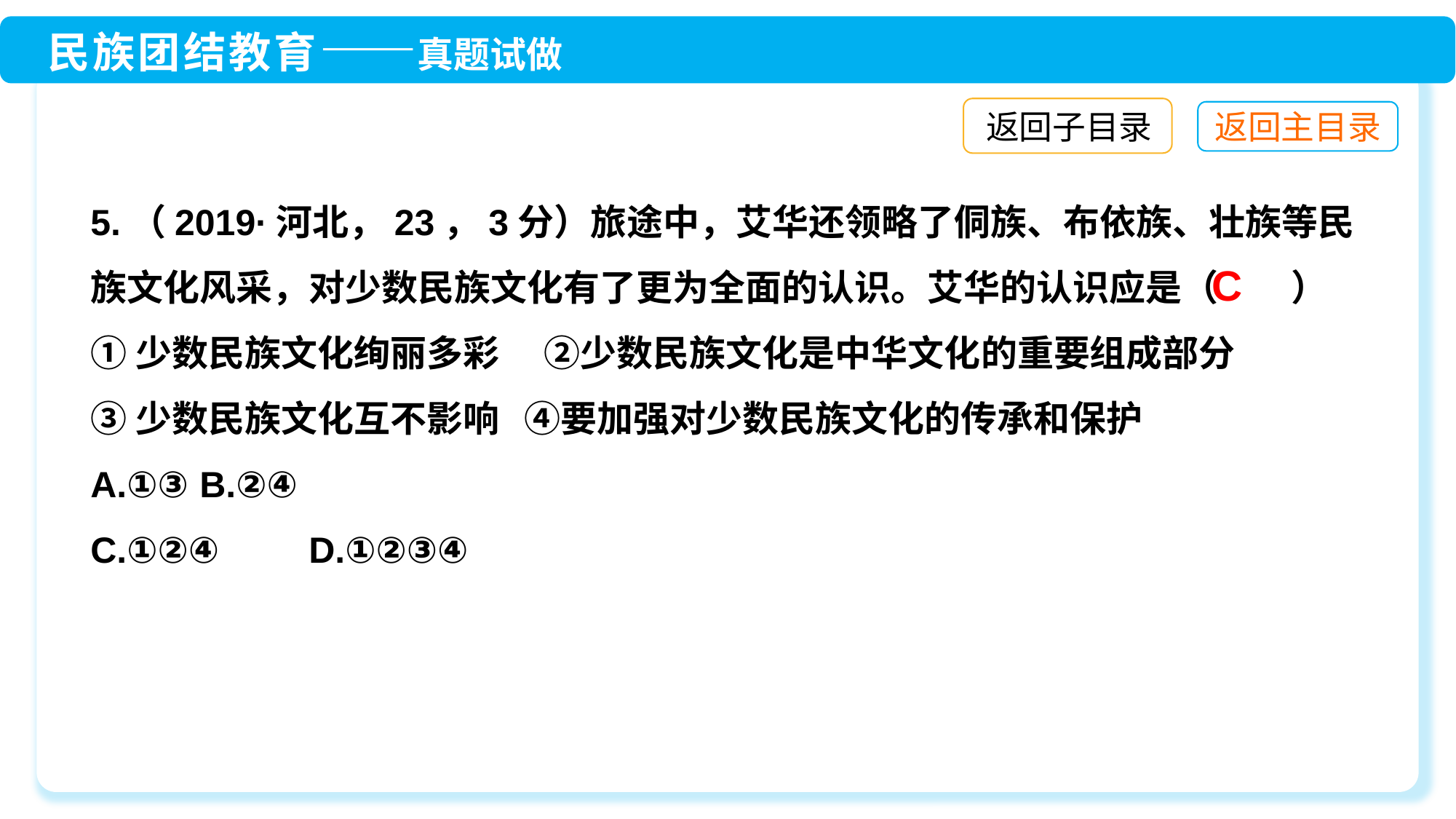

返回子目录
5.（2019·河北，23，3分）旅途中，艾华还领略了侗族、布依族、壮族等民族文化风采，对少数民族文化有了更为全面的认识。艾华的认识应是（　　）
①少数民族文化绚丽多彩　 ②少数民族文化是中华文化的重要组成部分
③少数民族文化互不影响   ④要加强对少数民族文化的传承和保护
A.①③	B.②④
C.①②④	D.①②③④
C